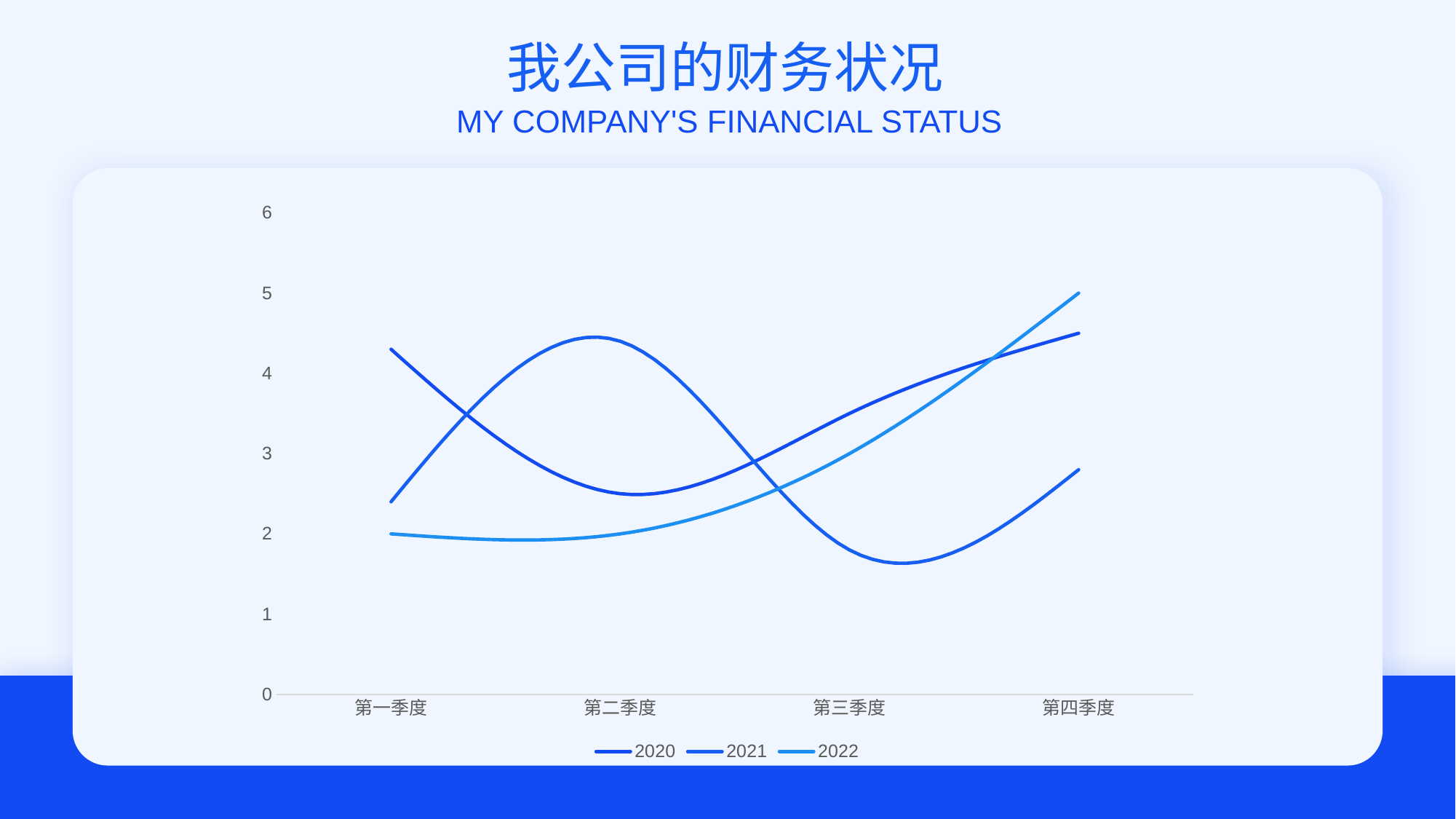

我公司的财务状况
MY COMPANY'S FINANCIAL STATUS

### Chart

| Category | 2020 | 2021 | 2022 |
|---|---|---|---|
| 第一季度 | 4.3 | 2.4 | 2.0 |
| 第二季度 | 2.5 | 4.4 | 2.0 |
| 第三季度 | 3.5 | 1.8 | 3.0 |
| 第四季度 | 4.5 | 2.8 | 5.0 |